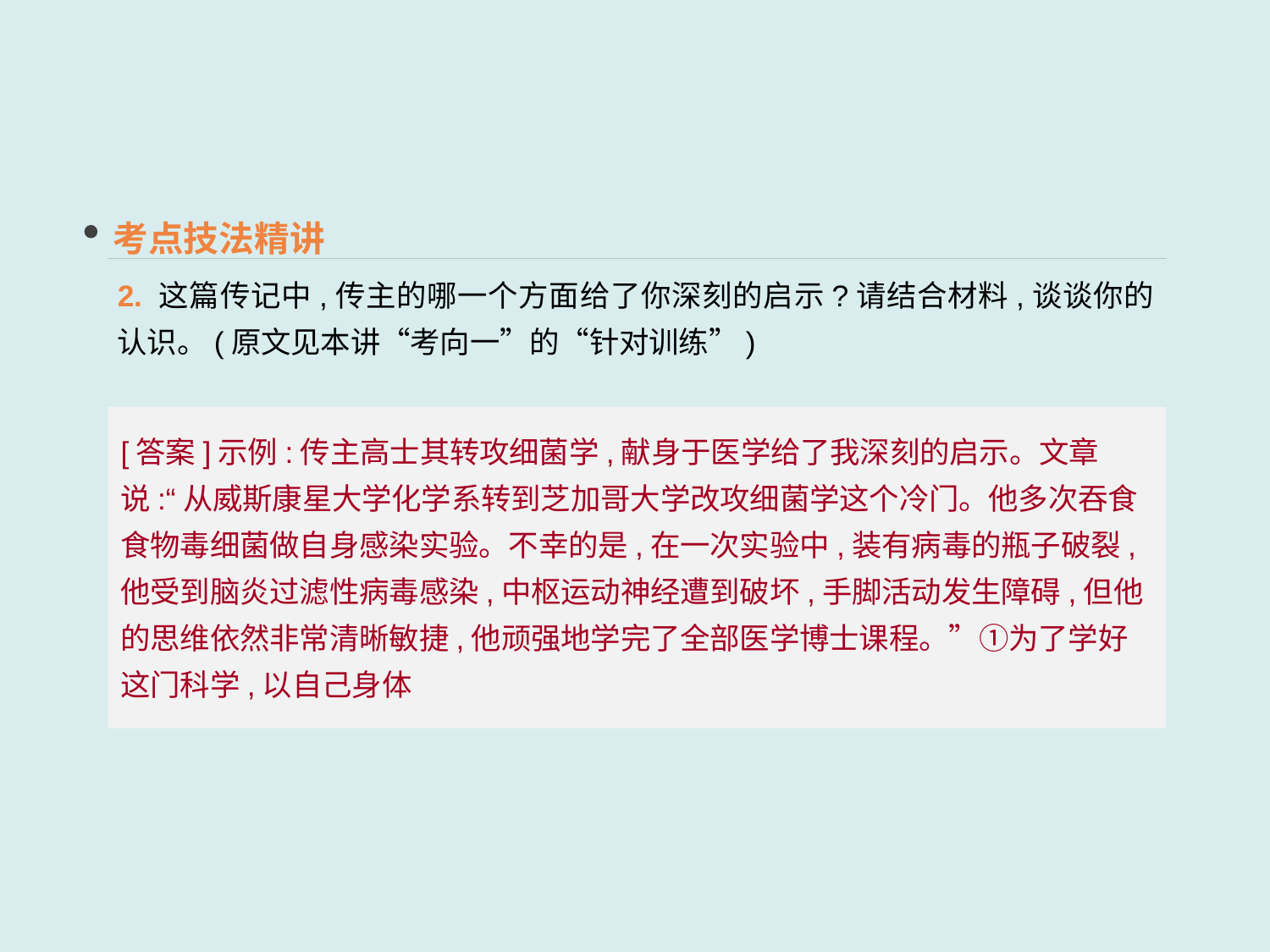

考点技法精讲

2. 这篇传记中,传主的哪一个方面给了你深刻的启示?请结合材料,谈谈你的认识。(原文见本讲“考向一”的“针对训练”)

[答案]示例:传主高士其转攻细菌学,献身于医学给了我深刻的启示。文章说:“从威斯康星大学化学系转到芝加哥大学改攻细菌学这个冷门。他多次吞食食物毒细菌做自身感染实验。不幸的是,在一次实验中,装有病毒的瓶子破裂,他受到脑炎过滤性病毒感染,中枢运动神经遭到破坏,手脚活动发生障碍,但他的思维依然非常清晰敏捷,他顽强地学完了全部医学博士课程。”①为了学好这门科学,以自己身体